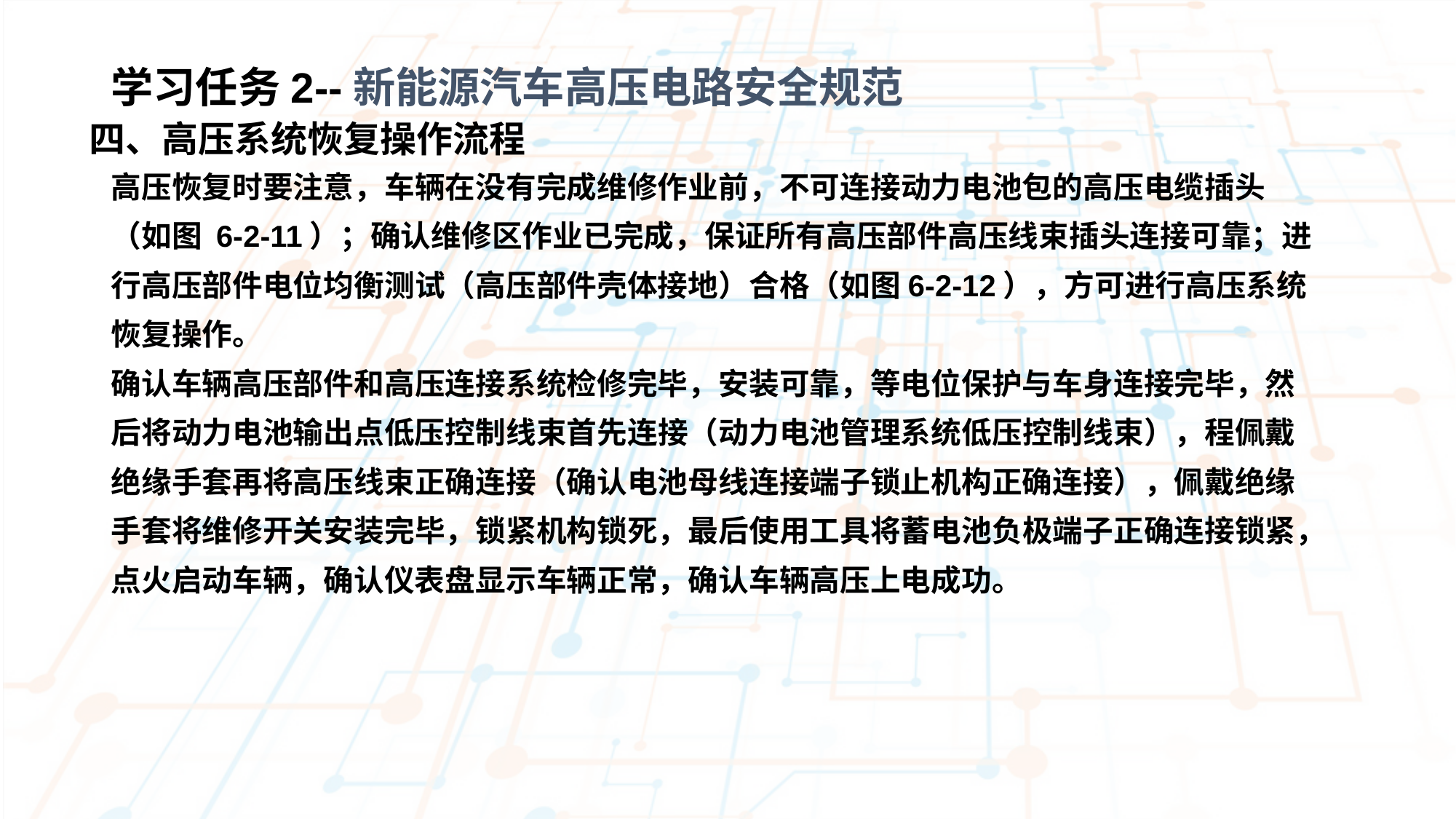

学习任务2--新能源汽车高压电路安全规范
四、高压系统恢复操作流程
高压恢复时要注意，车辆在没有完成维修作业前，不可连接动力电池包的高压电缆插头（如图 6-2-11）；确认维修区作业已完成，保证所有高压部件高压线束插头连接可靠；进行高压部件电位均衡测试（高压部件壳体接地）合格（如图6-2-12），方可进行高压系统恢复操作。
确认车辆高压部件和高压连接系统检修完毕，安装可靠，等电位保护与车身连接完毕，然后将动力电池输出点低压控制线束首先连接（动力电池管理系统低压控制线束），程佩戴绝缘手套再将高压线束正确连接（确认电池母线连接端子锁止机构正确连接），佩戴绝缘手套将维修开关安装完毕，锁紧机构锁死，最后使用工具将蓄电池负极端子正确连接锁紧，点火启动车辆，确认仪表盘显示车辆正常，确认车辆高压上电成功。